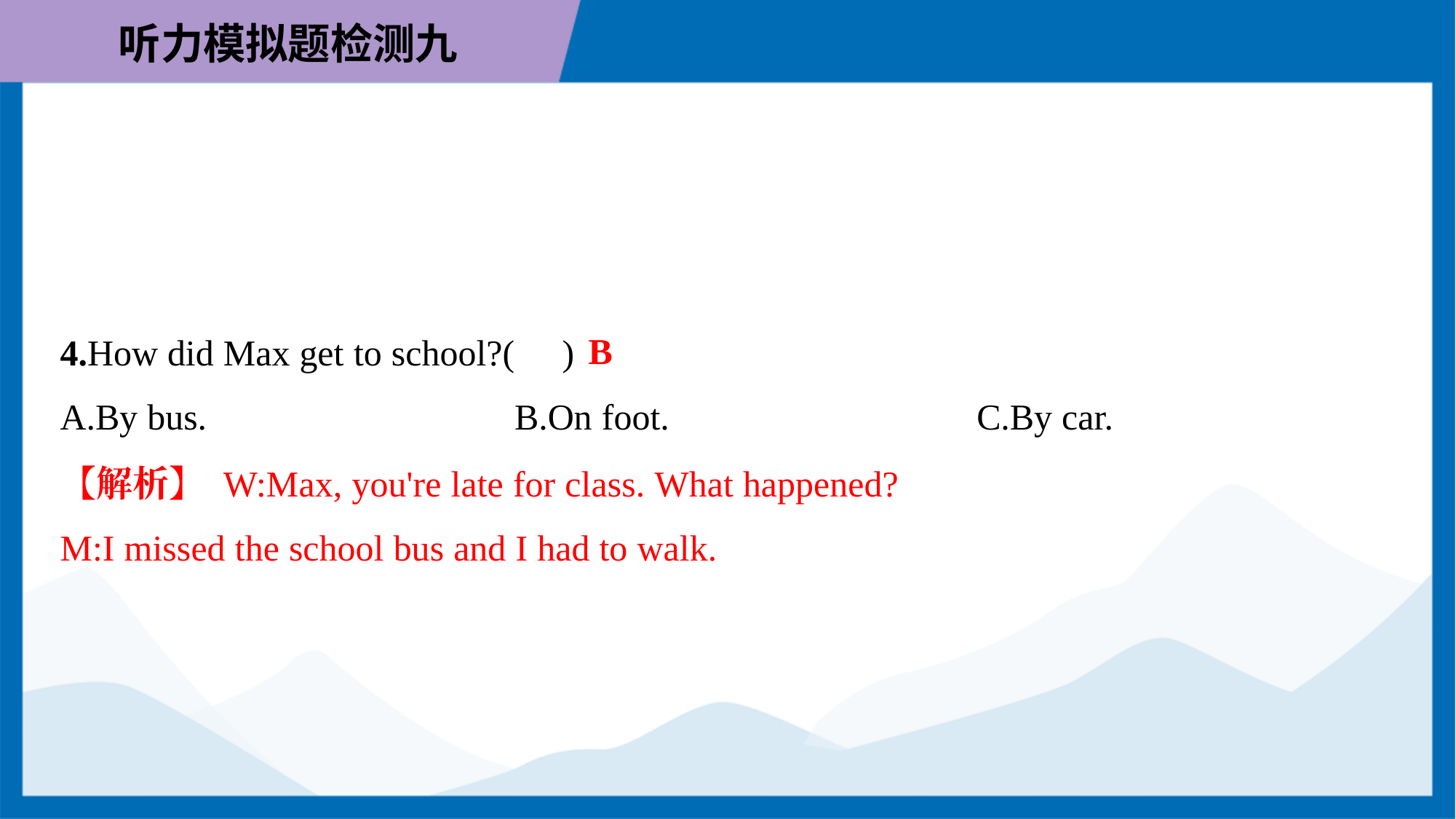

B
4.How did Max get to school?(     )
A.By bus.	B.On foot.	C.By car.
【解析】 W:Max, you're late for class. What happened?
M:I missed the school bus and I had to walk.